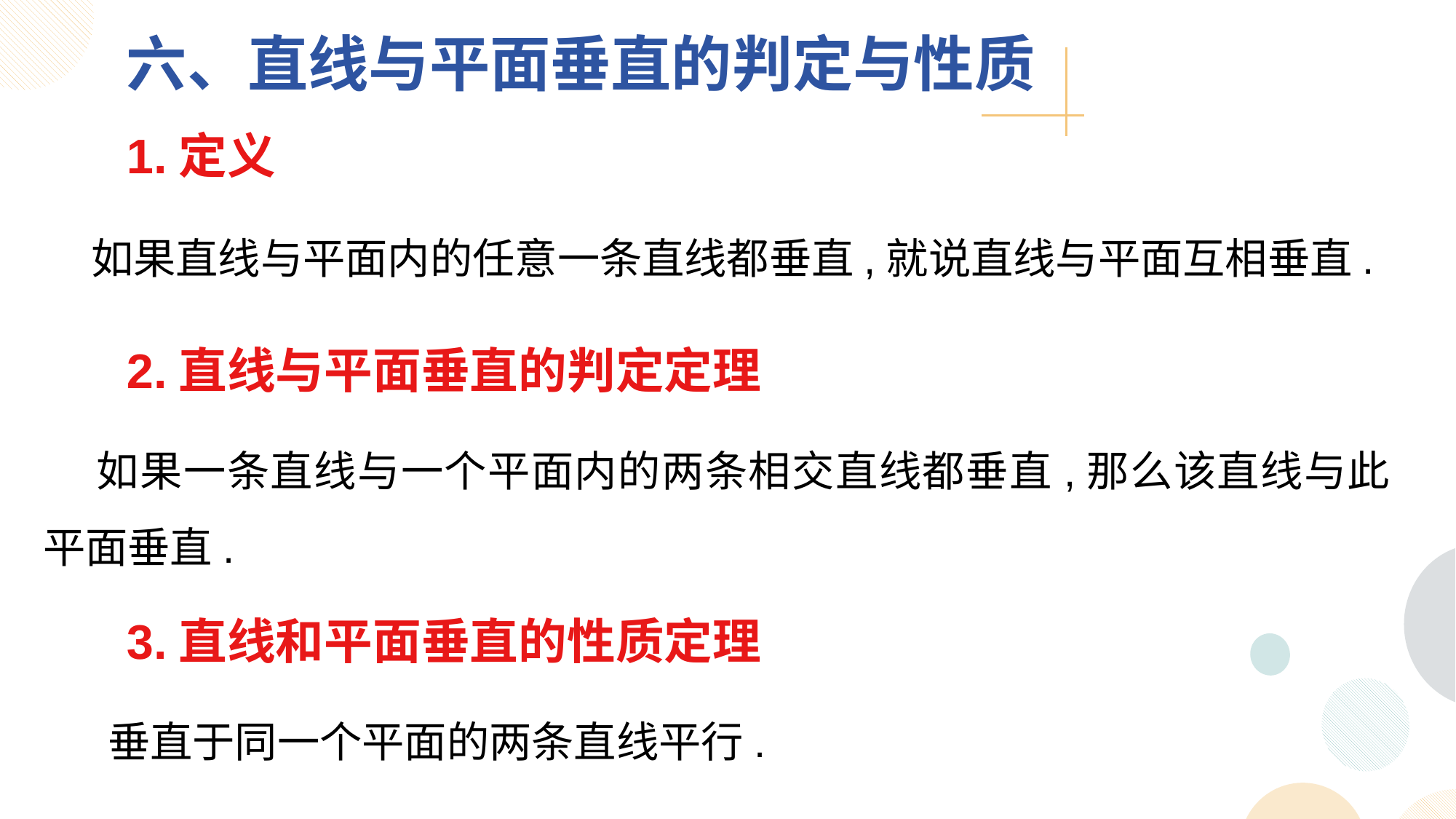

六、直线与平面垂直的判定与性质
1.定义
    如果直线与平面内的任意一条直线都垂直,就说直线与平面互相垂直.
2.直线与平面垂直的判定定理
    如果一条直线与一个平面内的两条相交直线都垂直,那么该直线与此平面垂直.

3.直线和平面垂直的性质定理
   垂直于同一个平面的两条直线平行.